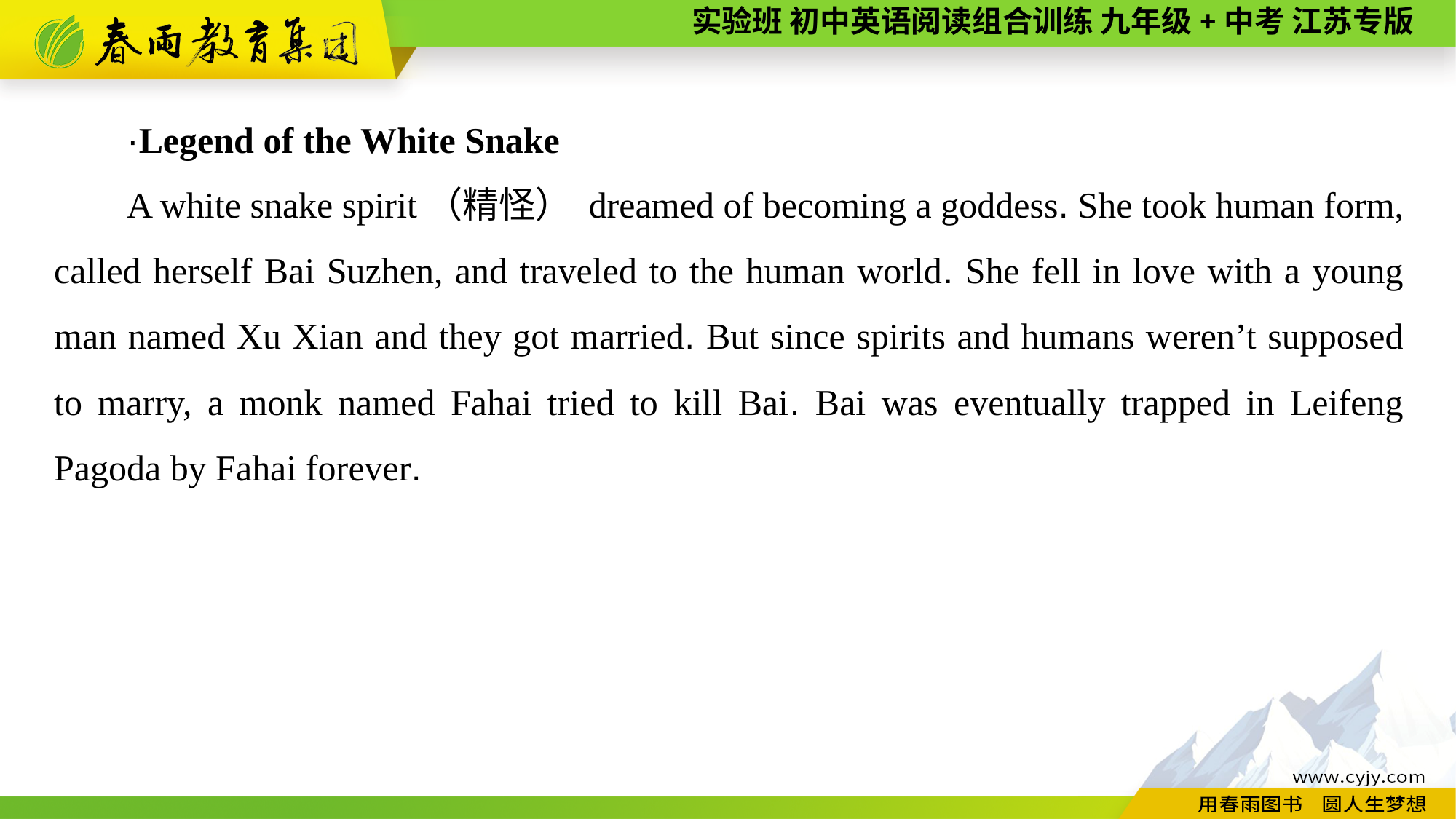

·Legend of the White Snake
A white snake spirit（精怪） dreamed of becoming a goddess. She took human form, called herself Bai Suzhen, and traveled to the human world. She fell in love with a young man named Xu Xian and they got married. But since spirits and humans weren’t supposed to marry, a monk named Fahai tried to kill Bai. Bai was eventually trapped in Leifeng Pagoda by Fahai forever.